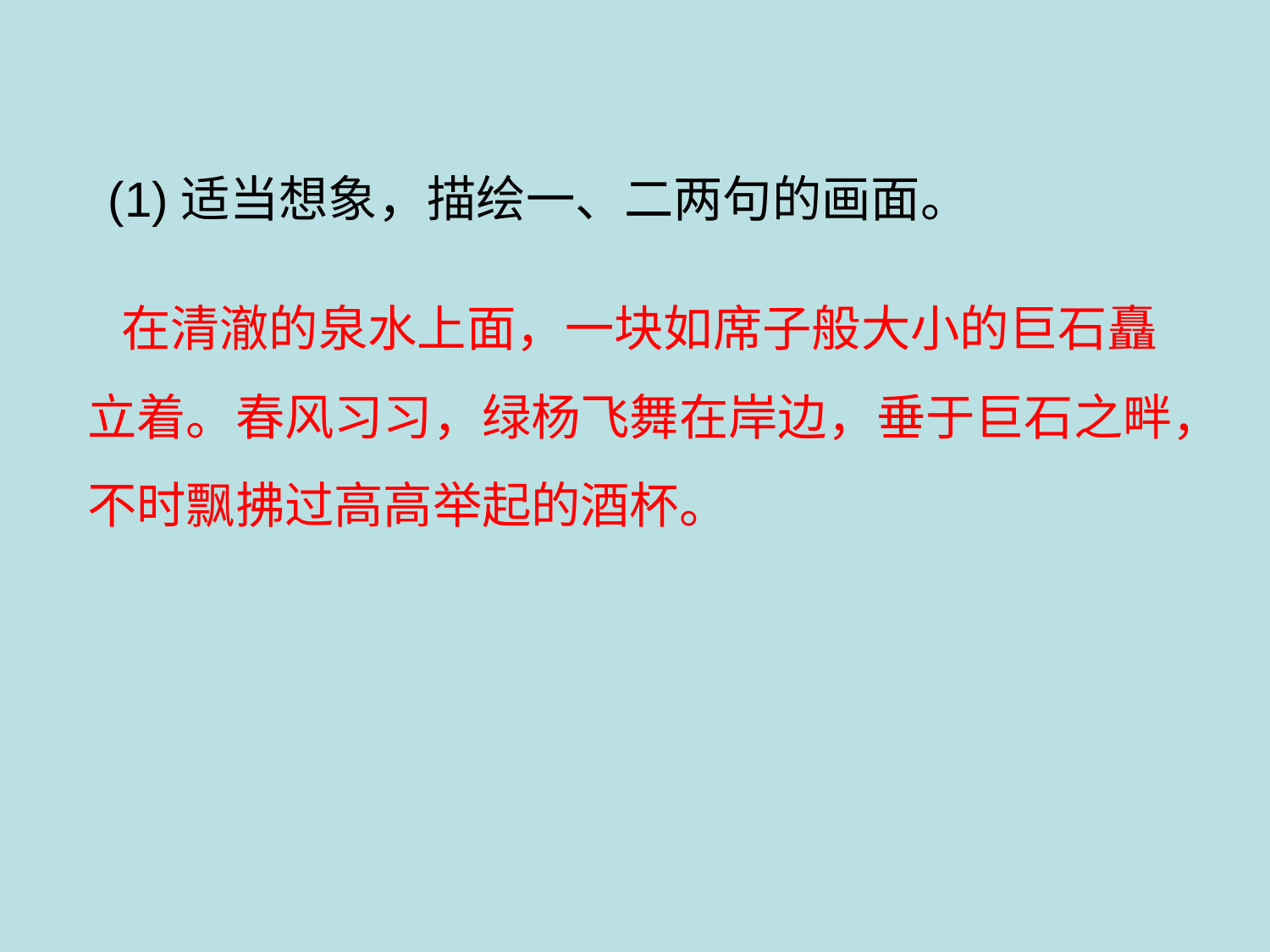

(1)适当想象，描绘一、二两句的画面。
  在清澈的泉水上面，一块如席子般大小的巨石矗立着。春风习习，绿杨飞舞在岸边，垂于巨石之畔，不时飘拂过高高举起的酒杯。